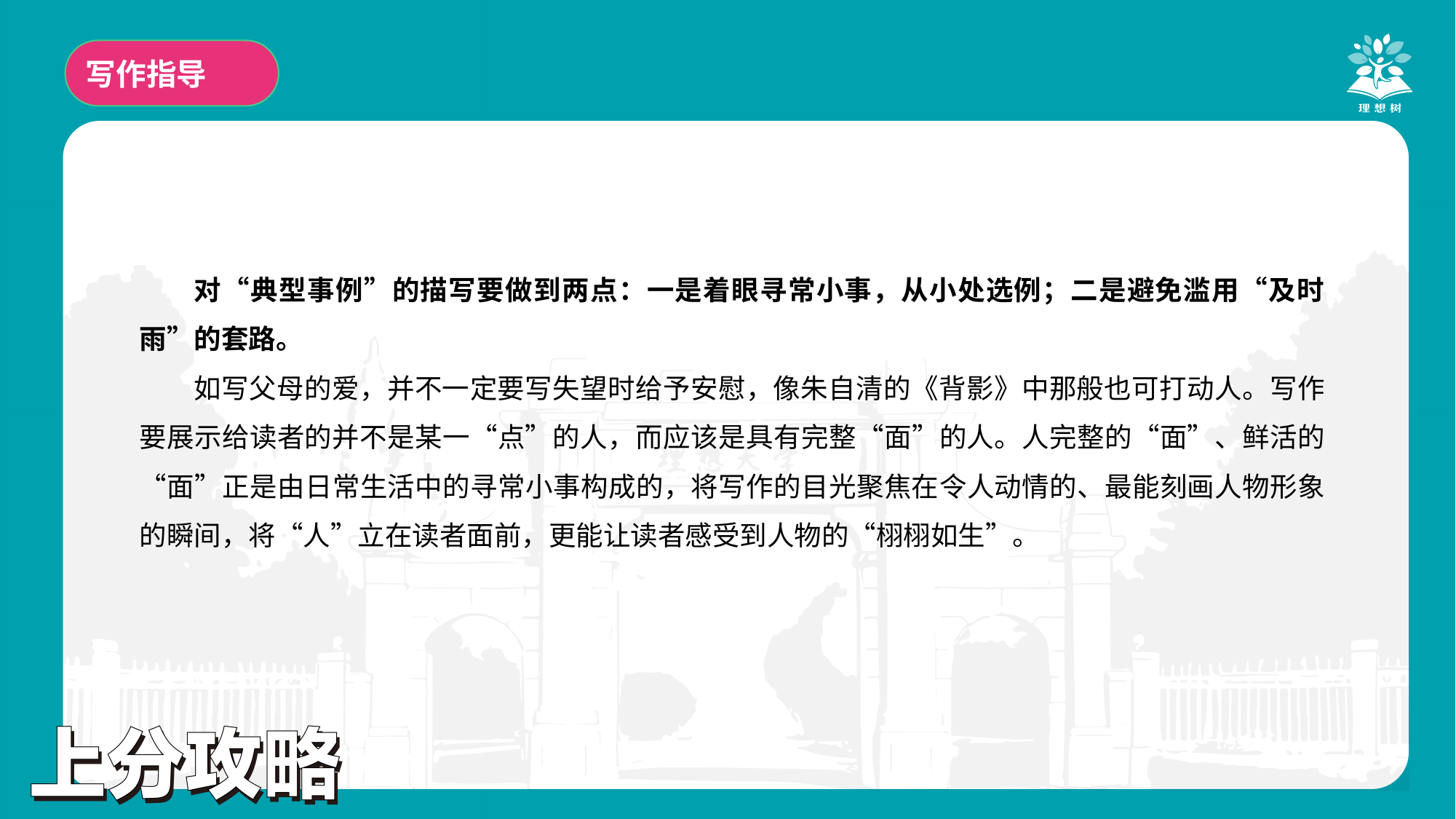

写作指导
对“典型事例”的描写要做到两点：一是着眼寻常小事，从小处选例；二是避免滥用“及时雨”的套路。
如写父母的爱，并不一定要写失望时给予安慰，像朱自清的《背影》中那般也可打动人。写作要展示给读者的并不是某一“点”的人，而应该是具有完整“面”的人。人完整的“面”、鲜活的“面”正是由日常生活中的寻常小事构成的，将写作的目光聚焦在令人动情的、最能刻画人物形象的瞬间，将“人”立在读者面前，更能让读者感受到人物的“栩栩如生”。